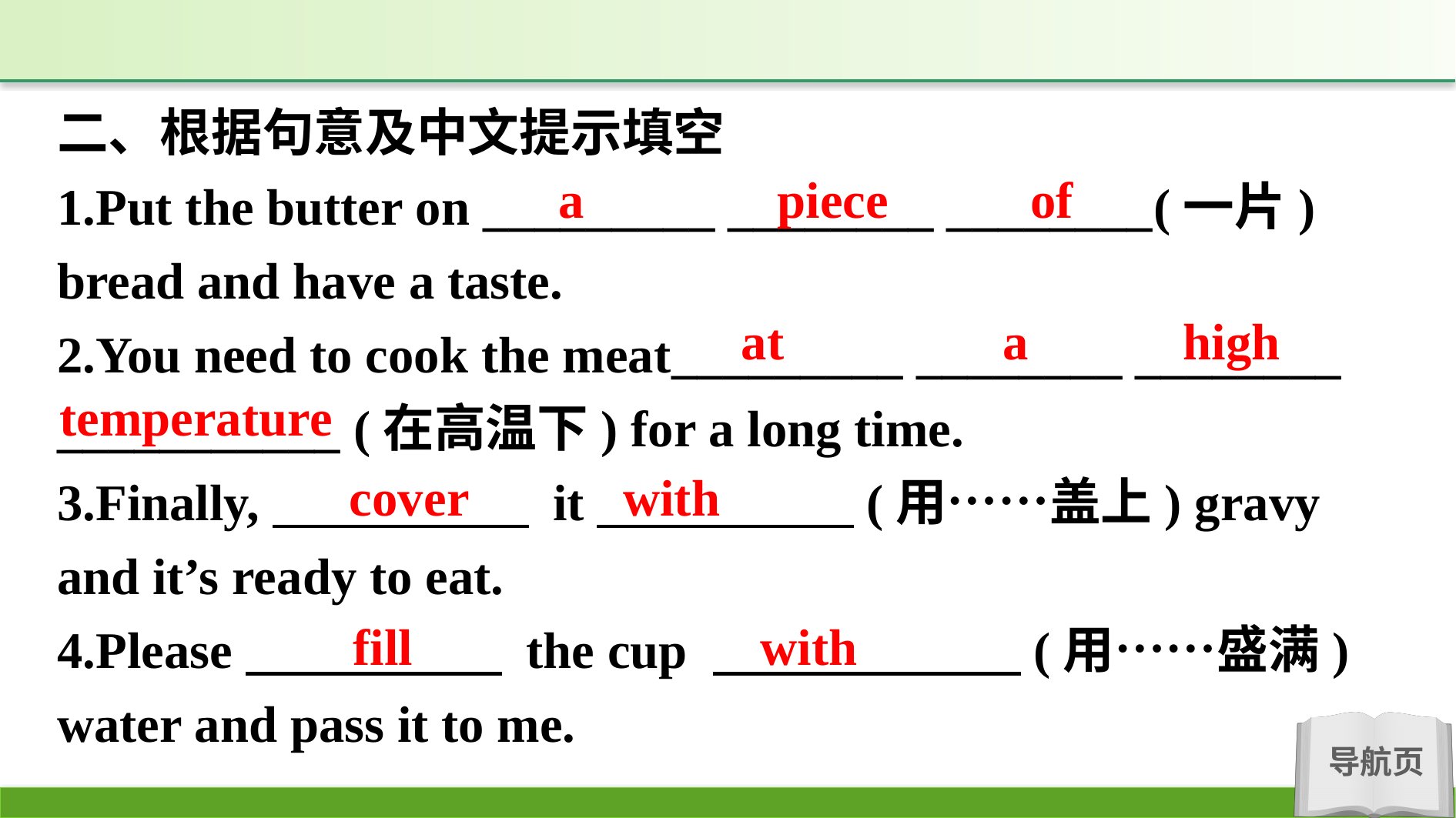

二、根据句意及中文提示填空
1.Put the butter on _________ ________ ________(一片) bread and have a taste.
2.You need to cook the meat_________ ________ ________ ___________ (在高温下) for a long time.
3.Finally,　　　　　 it　　　　　(用……盖上) gravy and it’s ready to eat.
4.Please　　　　　 the cup 　　　　　　(用……盛满) water and pass it to me.
a               piece           of
at                 a            high
temperature
cover            with
fill                           with